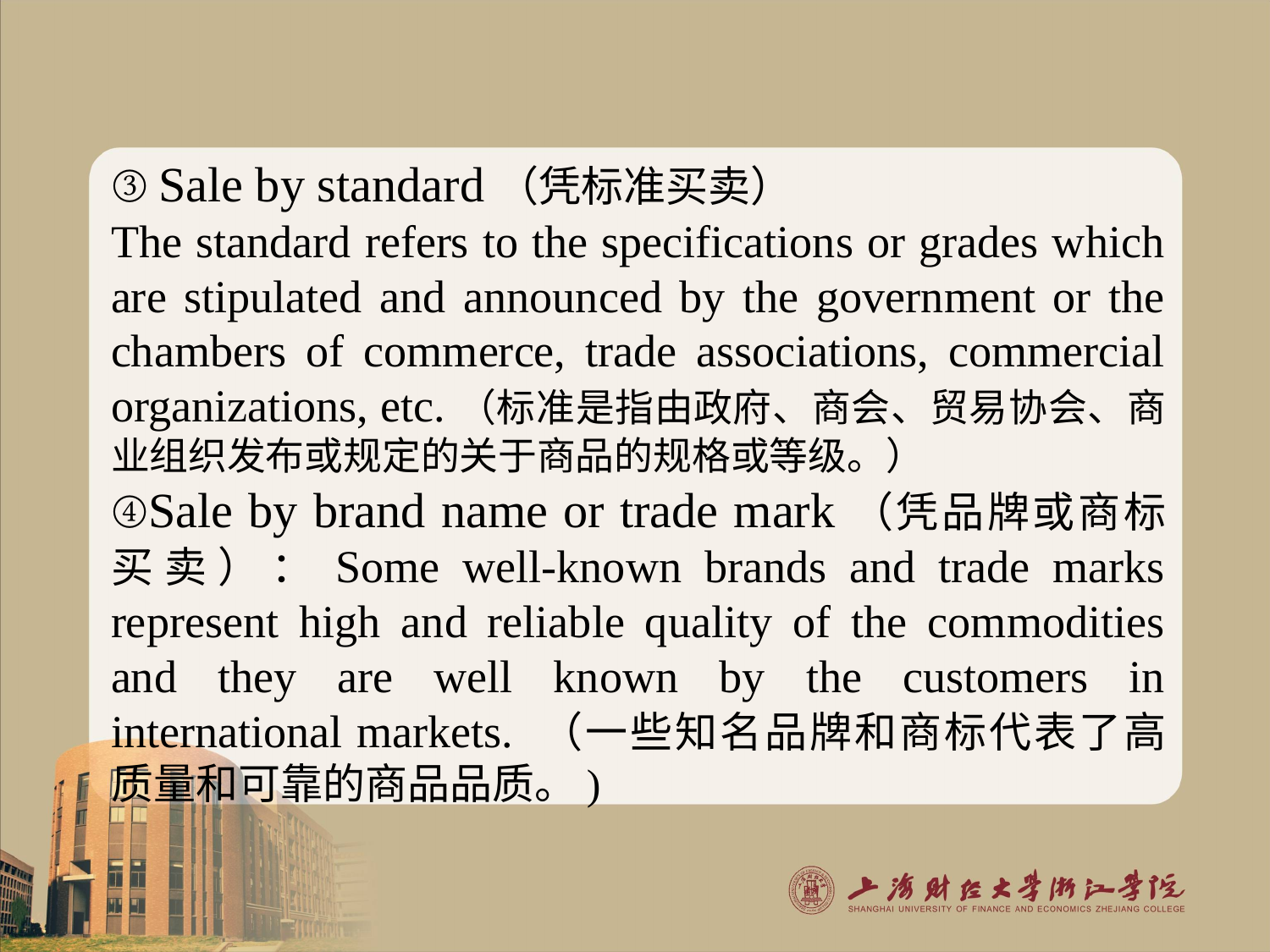

Sale by standard（凭标准买卖）
The standard refers to the specifications or grades which are stipulated and announced by the government or the chambers of commerce, trade associations, commercial organizations, etc.（标准是指由政府、商会、贸易协会、商业组织发布或规定的关于商品的规格或等级。）
④Sale by brand name or trade mark（凭品牌或商标买卖）：Some well-known brands and trade marks represent high and reliable quality of the commodities and they are well known by the customers in international markets. （一些知名品牌和商标代表了高质量和可靠的商品品质。)